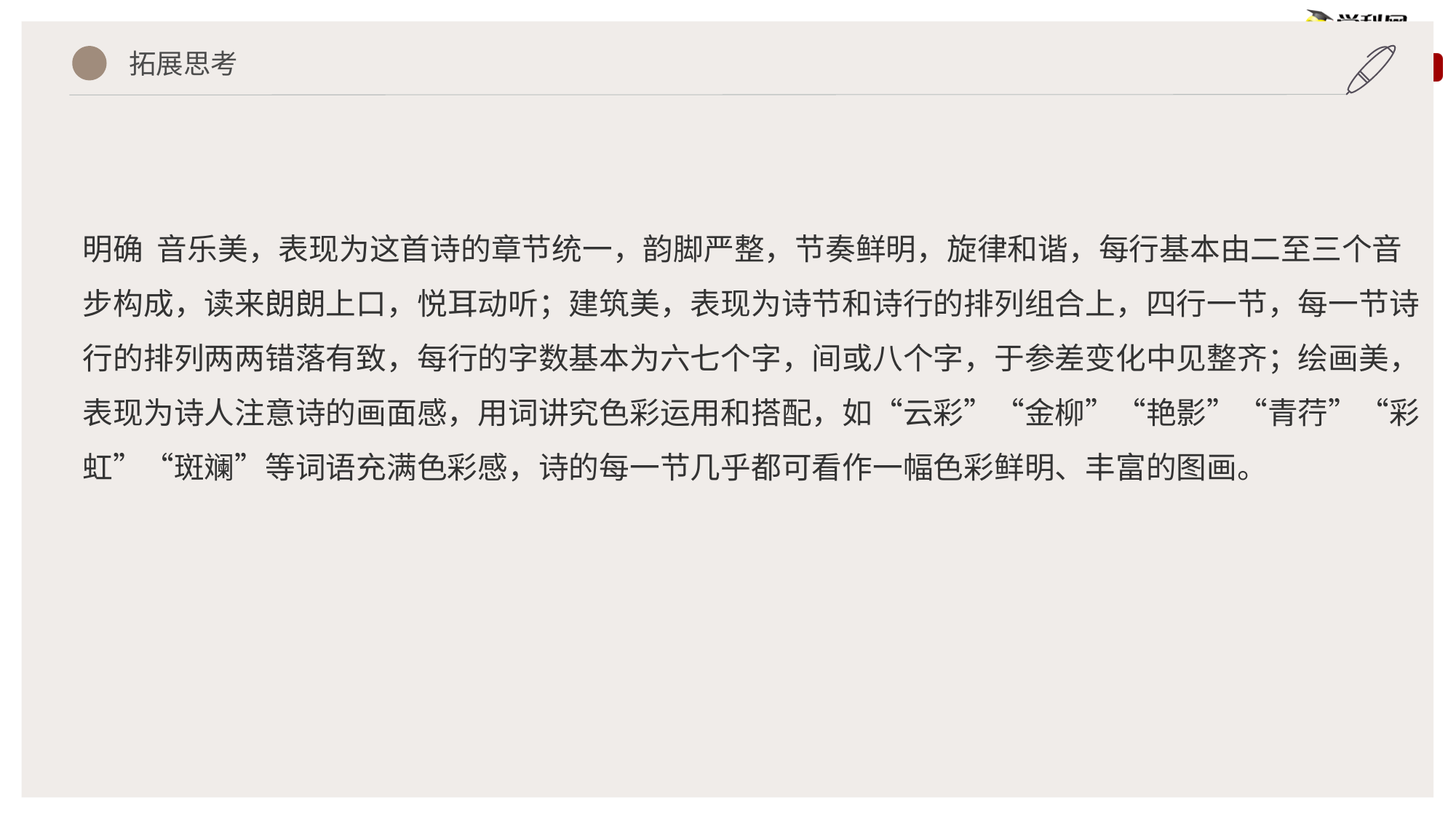

拓展思考

明确  音乐美，表现为这首诗的章节统一，韵脚严整，节奏鲜明，旋律和谐，每行基本由二至三个音步构成，读来朗朗上口，悦耳动听；建筑美，表现为诗节和诗行的排列组合上，四行一节，每一节诗行的排列两两错落有致，每行的字数基本为六七个字，间或八个字，于参差变化中见整齐；绘画美，表现为诗人注意诗的画面感，用词讲究色彩运用和搭配，如“云彩”“金柳”“艳影”“青荇”“彩虹”“斑斓”等词语充满色彩感，诗的每一节几乎都可看作一幅色彩鲜明、丰富的图画。